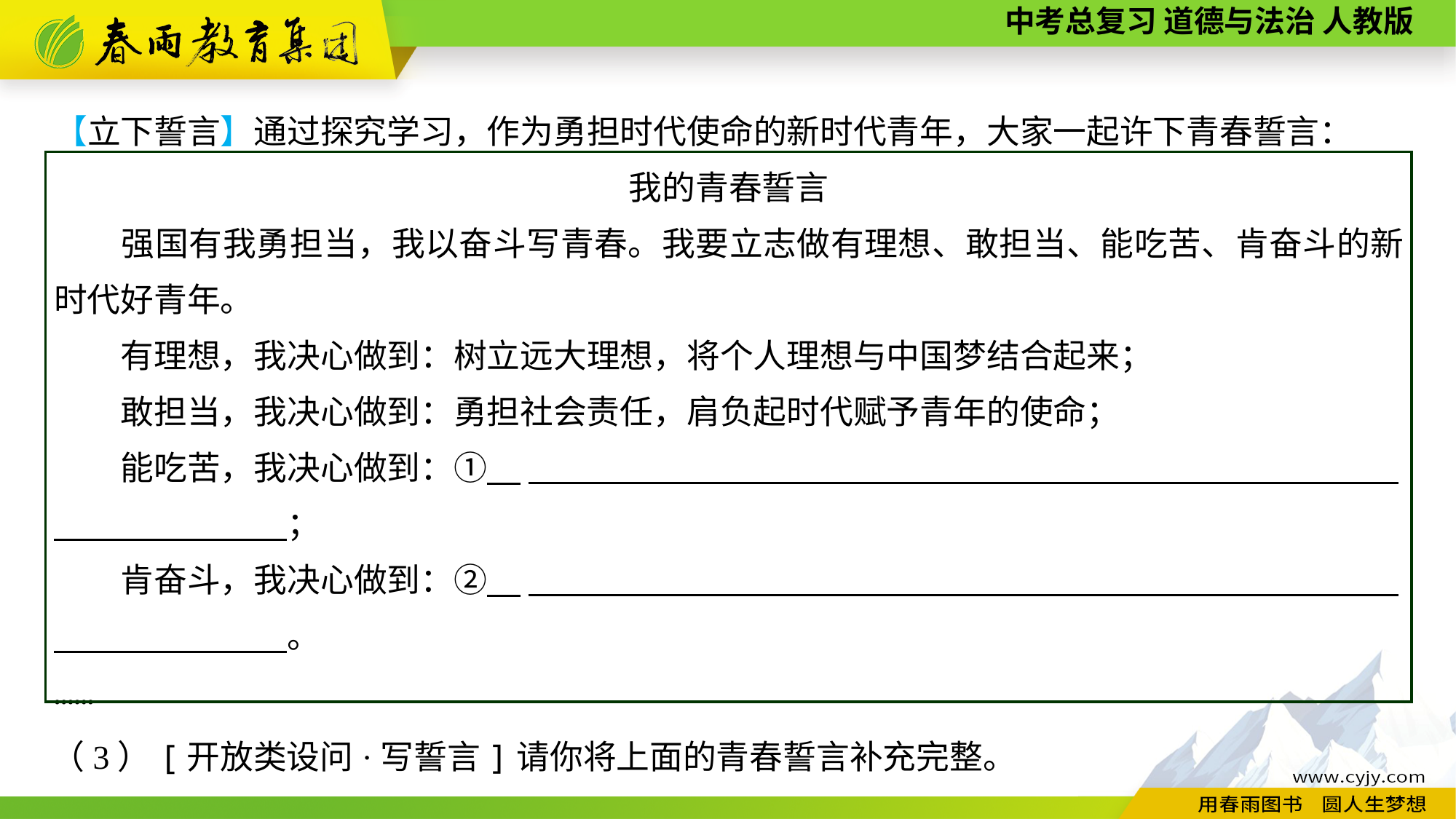

【立下誓言】通过探究学习，作为勇担时代使命的新时代青年，大家一起许下青春誓言：
我的青春誓言
　　强国有我勇担当，我以奋斗写青春。我要立志做有理想、敢担当、能吃苦、肯奋斗的新时代好青年。
　　有理想，我决心做到：树立远大理想，将个人理想与中国梦结合起来；
　　敢担当，我决心做到：勇担社会责任，肩负起时代赋予青年的使命；
　　能吃苦，我决心做到：①　____________________________________________________
　　　　　　　；
　　肯奋斗，我决心做到：②　____________________________________________________
　　　　　　　。
……

（3）[开放类设问·写誓言]请你将上面的青春誓言补充完整。